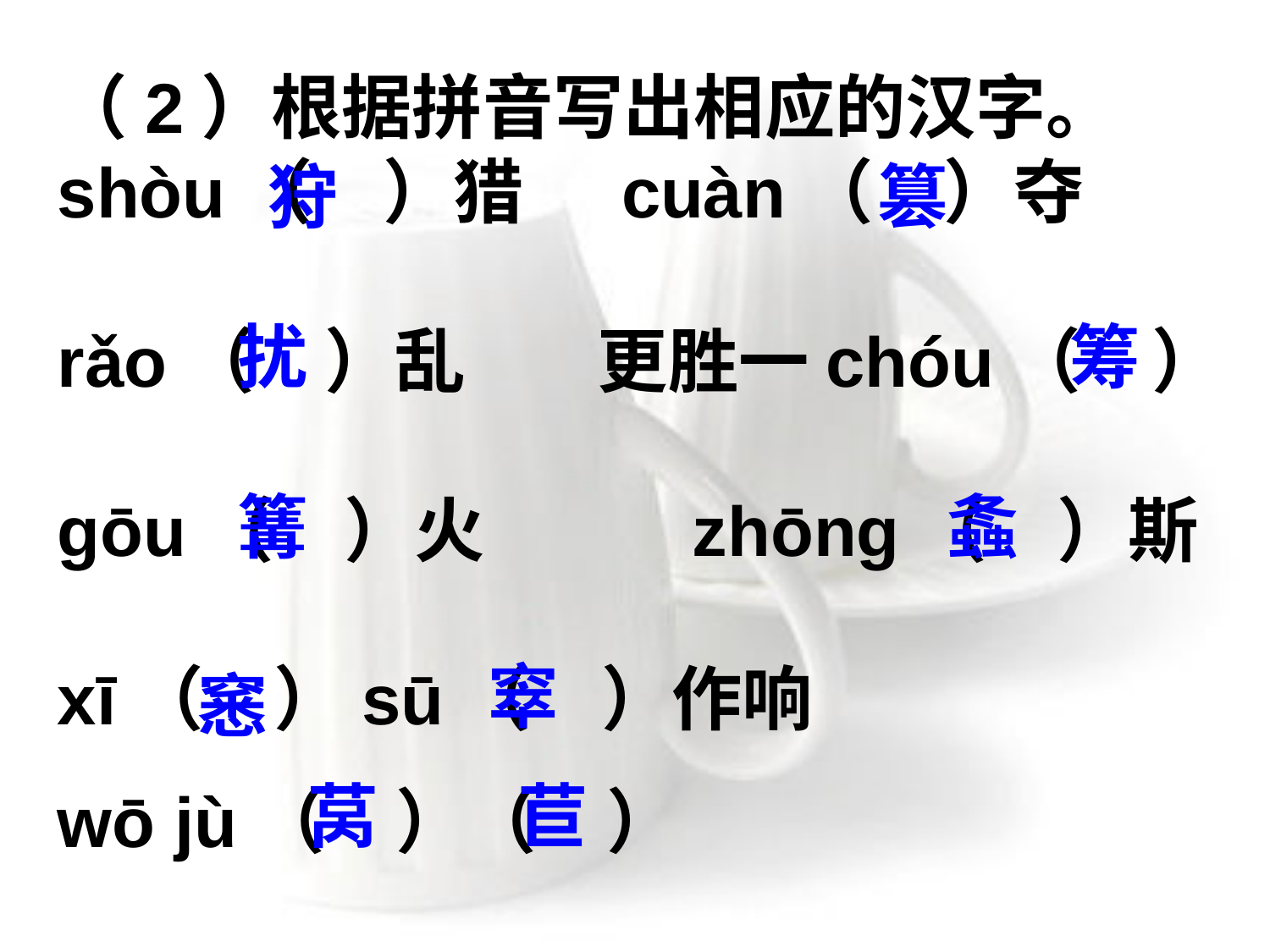

（2）根据拼音写出相应的汉字。
shòu（　）猎     cuàn（　）夺

rǎo（　）乱	  更胜一chóu（　）

gōu（　）火		zhōng（　）斯

xī（　）sū（　）作响

wō jù（　）（　）
狩
篡
扰
　筹
篝
螽
窣
窸
莴
苣